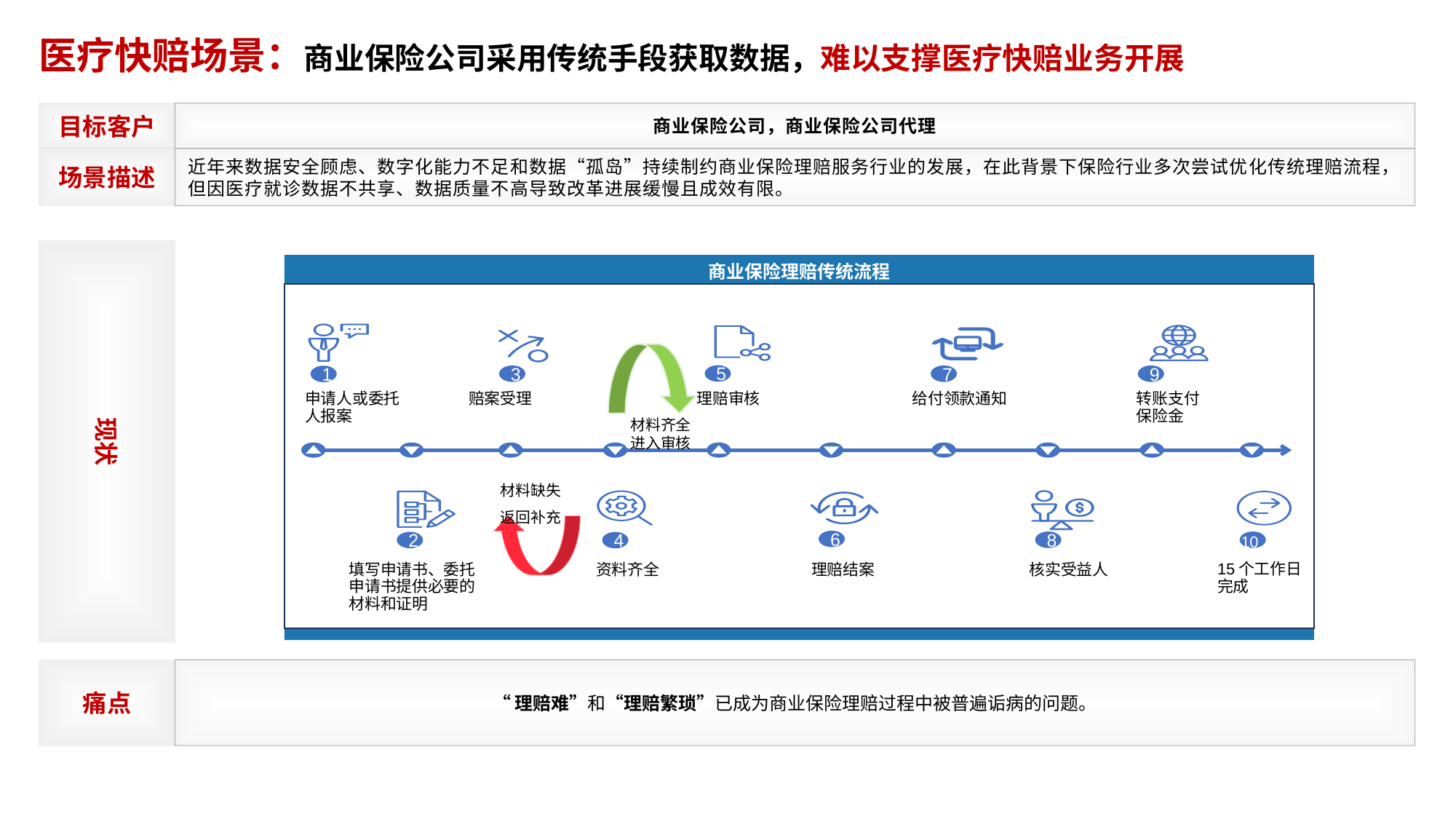

医疗快赔场景：商业保险公司采用传统手段获取数据，难以支撑医疗快赔业务开展
目标客户
商业保险公司，商业保险公司代理
场景描述
近年来数据安全顾虑、数字化能力不足和数据“孤岛”持续制约商业保险理赔服务行业的发展，在此背景下保险行业多次尝试优化传统理赔流程，但因医疗就诊数据不共享、数据质量不高导致改革进展缓慢且成效有限。

现状
商业保险理赔传统流程

5
3
7
9
1
理赔审核
给付领款通知
转账支付
保险金
赔案受理
申请人或委托人报案
材料齐全
进入审核

材料缺失
返回补充

10
6
8

2
4
填写申请书、委托申请书提供必要的材料和证明
资料齐全
理赔结案
核实受益人
15个工作日完成
痛点
“理赔难”和“理赔繁琐”已成为商业保险理赔过程中被普遍诟病的问题。